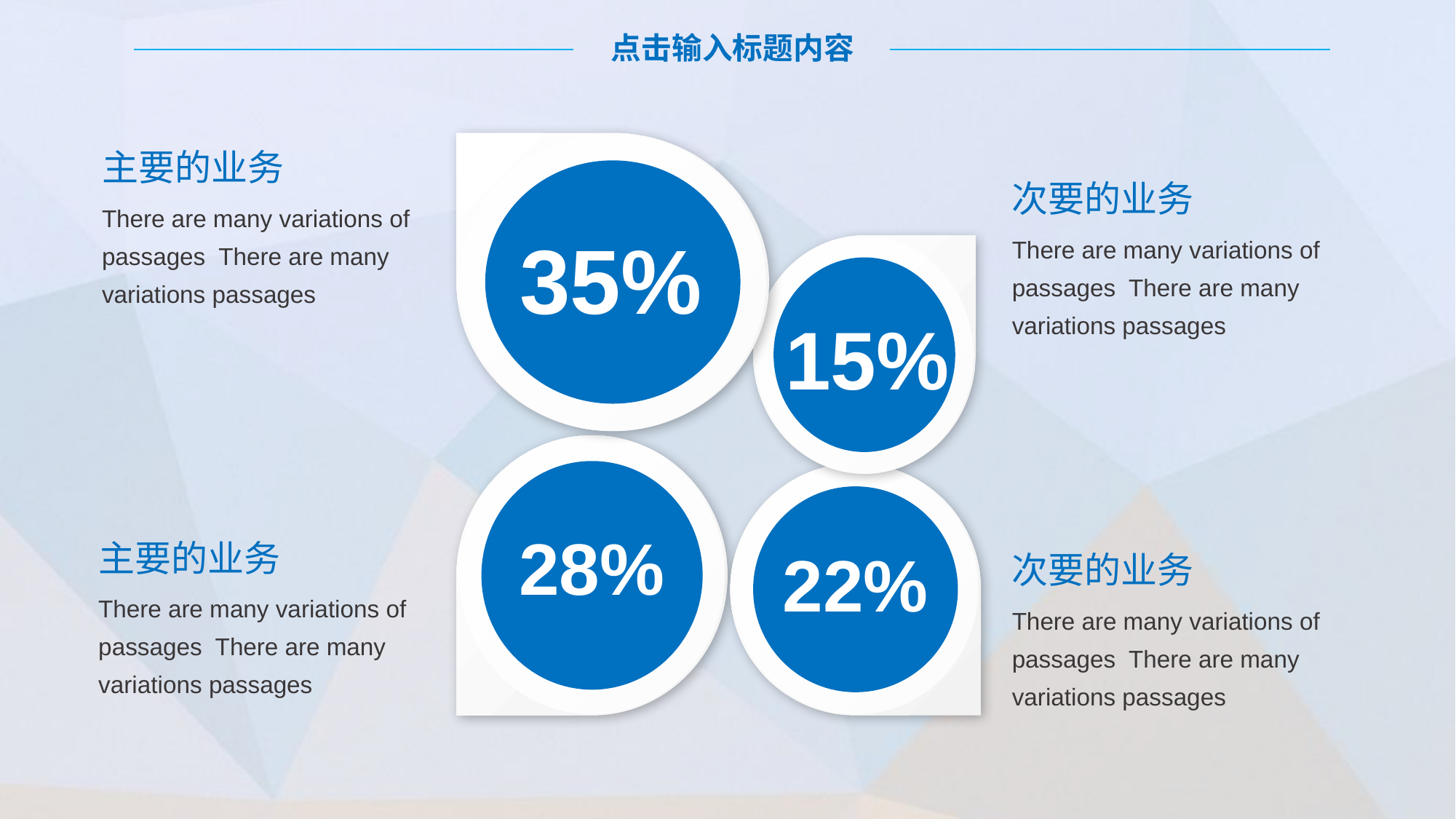

点击输入标题内容
主要的业务

35%
次要的业务
There are many variations of passages  There are many variations passages
There are many variations of passages  There are many variations passages

15%

28%

22%
主要的业务
次要的业务
There are many variations of passages  There are many variations passages
There are many variations of passages  There are many variations passages